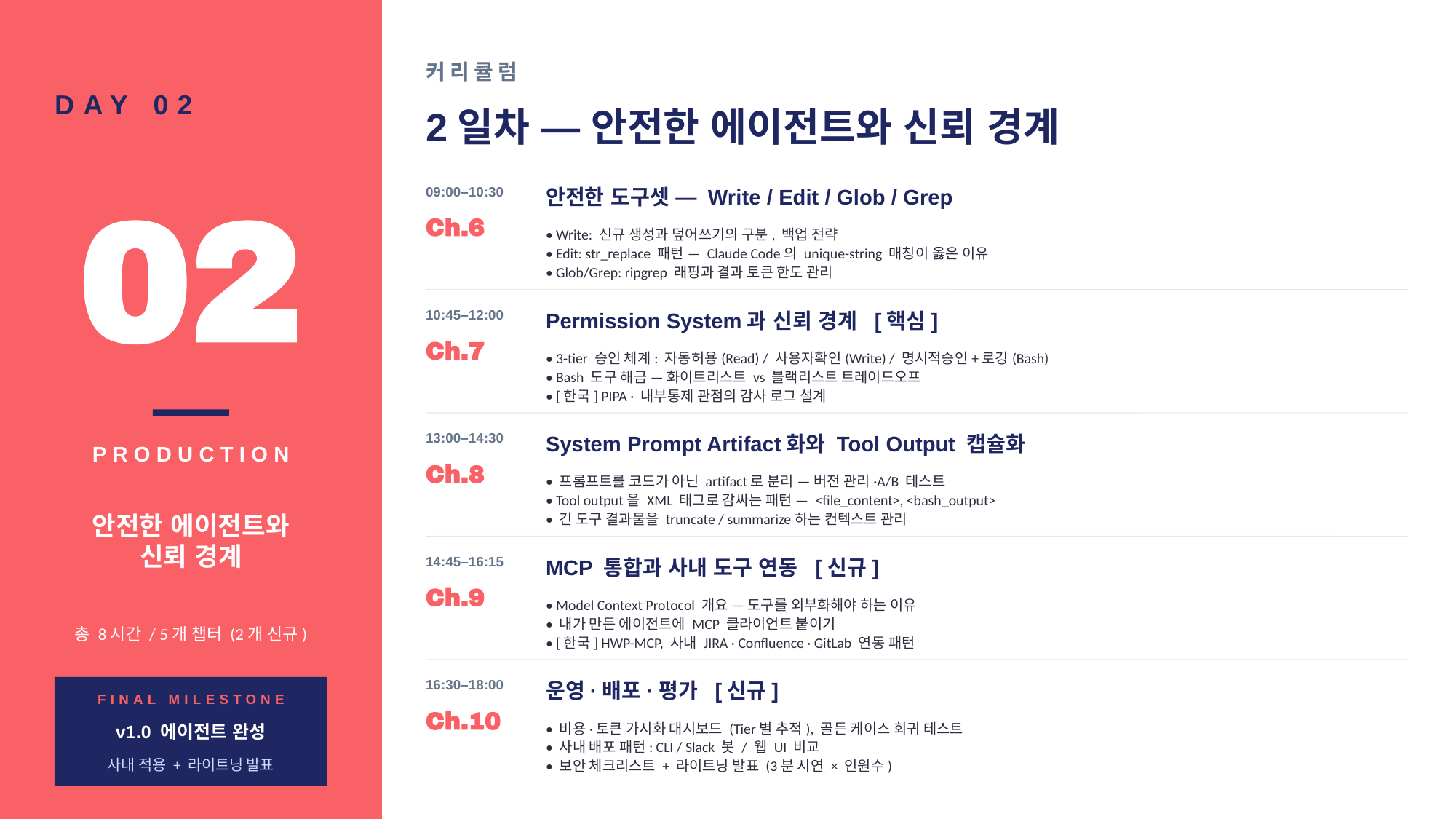

커리큘럼
DAY 02
2일차 — 안전한 에이전트와 신뢰 경계
02
09:00–10:30
안전한 도구셋 — Write / Edit / Glob / Grep
Ch.6
• Write: 신규 생성과 덮어쓰기의 구분, 백업 전략
• Edit: str_replace 패턴 — Claude Code의 unique-string 매칭이 옳은 이유
• Glob/Grep: ripgrep 래핑과 결과 토큰 한도 관리

10:45–12:00
Permission System과 신뢰 경계  [핵심]
Ch.7
• 3-tier 승인 체계: 자동허용(Read) / 사용자확인(Write) / 명시적승인+로깅(Bash)
• Bash 도구 해금 — 화이트리스트 vs 블랙리스트 트레이드오프
• [한국] PIPA · 내부통제 관점의 감사 로그 설계

13:00–14:30
System Prompt Artifact화와 Tool Output 캡슐화
PRODUCTION
Ch.8
• 프롬프트를 코드가 아닌 artifact로 분리 — 버전 관리·A/B 테스트
• Tool output을 XML 태그로 감싸는 패턴 — <file_content>, <bash_output>
• 긴 도구 결과물을 truncate / summarize하는 컨텍스트 관리
안전한 에이전트와
신뢰 경계

14:45–16:15
MCP 통합과 사내 도구 연동  [신규]
Ch.9
• Model Context Protocol 개요 — 도구를 외부화해야 하는 이유
• 내가 만든 에이전트에 MCP 클라이언트 붙이기
• [한국] HWP-MCP, 사내 JIRA · Confluence · GitLab 연동 패턴
총 8시간 / 5개 챕터 (2개 신규)

16:30–18:00
운영·배포·평가  [신규]

FINAL MILESTONE
Ch.10
• 비용·토큰 가시화 대시보드 (Tier별 추적), 골든 케이스 회귀 테스트
• 사내 배포 패턴: CLI / Slack 봇 / 웹 UI 비교
• 보안 체크리스트 + 라이트닝 발표 (3분 시연 × 인원수)
v1.0 에이전트 완성
사내 적용 + 라이트닝 발표